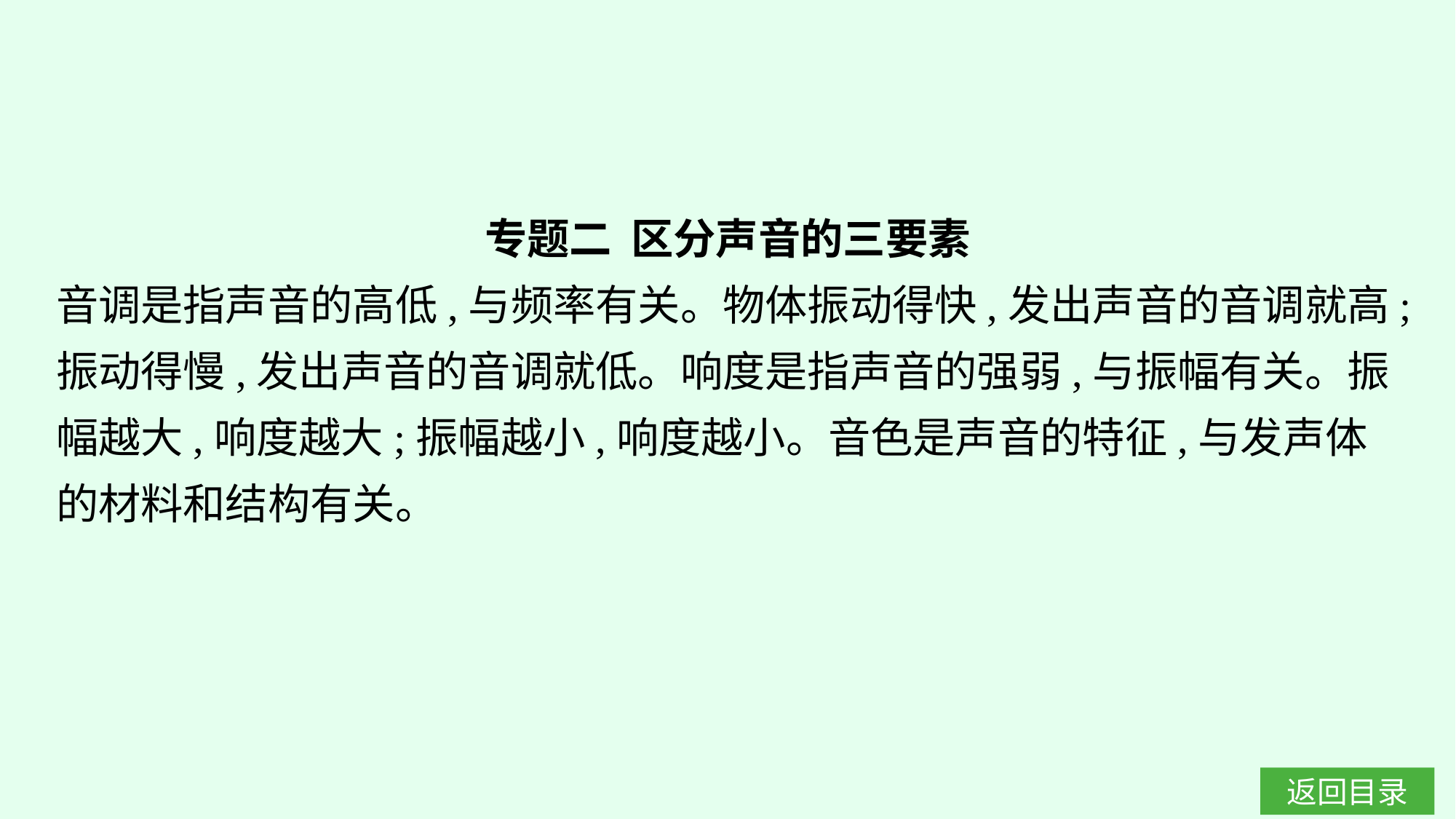

专题二  区分声音的三要素
音调是指声音的高低,与频率有关。物体振动得快,发出声音的音调就高;振动得慢,发出声音的音调就低。响度是指声音的强弱,与振幅有关。振幅越大,响度越大;振幅越小,响度越小。音色是声音的特征,与发声体的材料和结构有关。